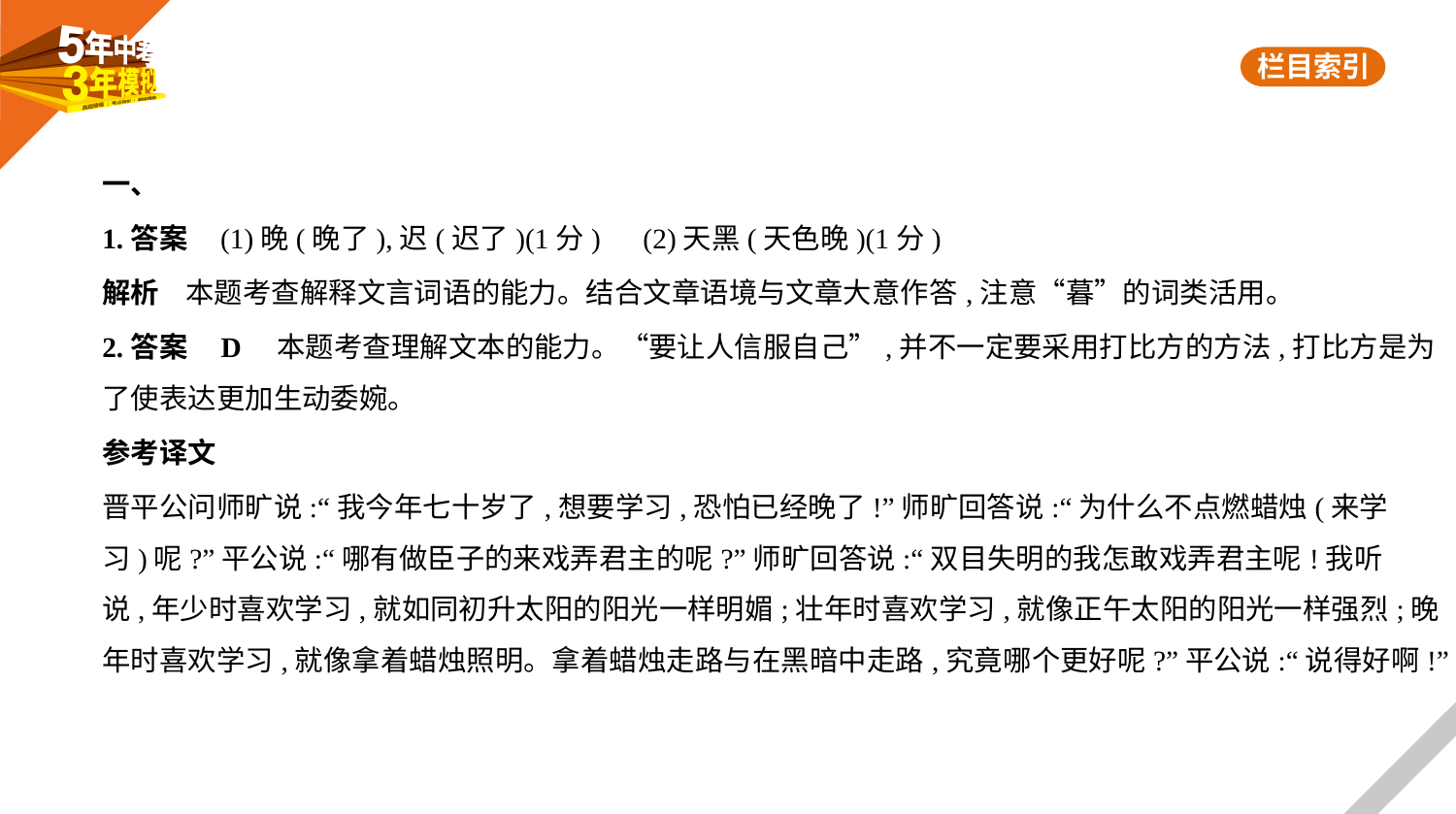

一、
1.答案    (1)晚(晚了),迟(迟了)(1分)　(2)天黑(天色晚)(1分)
解析    本题考查解释文言词语的能力。结合文章语境与文章大意作答,注意“暮”的词类活用。
2.答案    D　本题考查理解文本的能力。“要让人信服自己”,并不一定要采用打比方的方法,打比方是为
了使表达更加生动委婉。
参考译文
晋平公问师旷说:“我今年七十岁了,想要学习,恐怕已经晚了!”师旷回答说:“为什么不点燃蜡烛(来学
习)呢?”平公说:“哪有做臣子的来戏弄君主的呢?”师旷回答说:“双目失明的我怎敢戏弄君主呢!我听
说,年少时喜欢学习,就如同初升太阳的阳光一样明媚;壮年时喜欢学习,就像正午太阳的阳光一样强烈;晚
年时喜欢学习,就像拿着蜡烛照明。拿着蜡烛走路与在黑暗中走路,究竟哪个更好呢?”平公说:“说得好啊!”